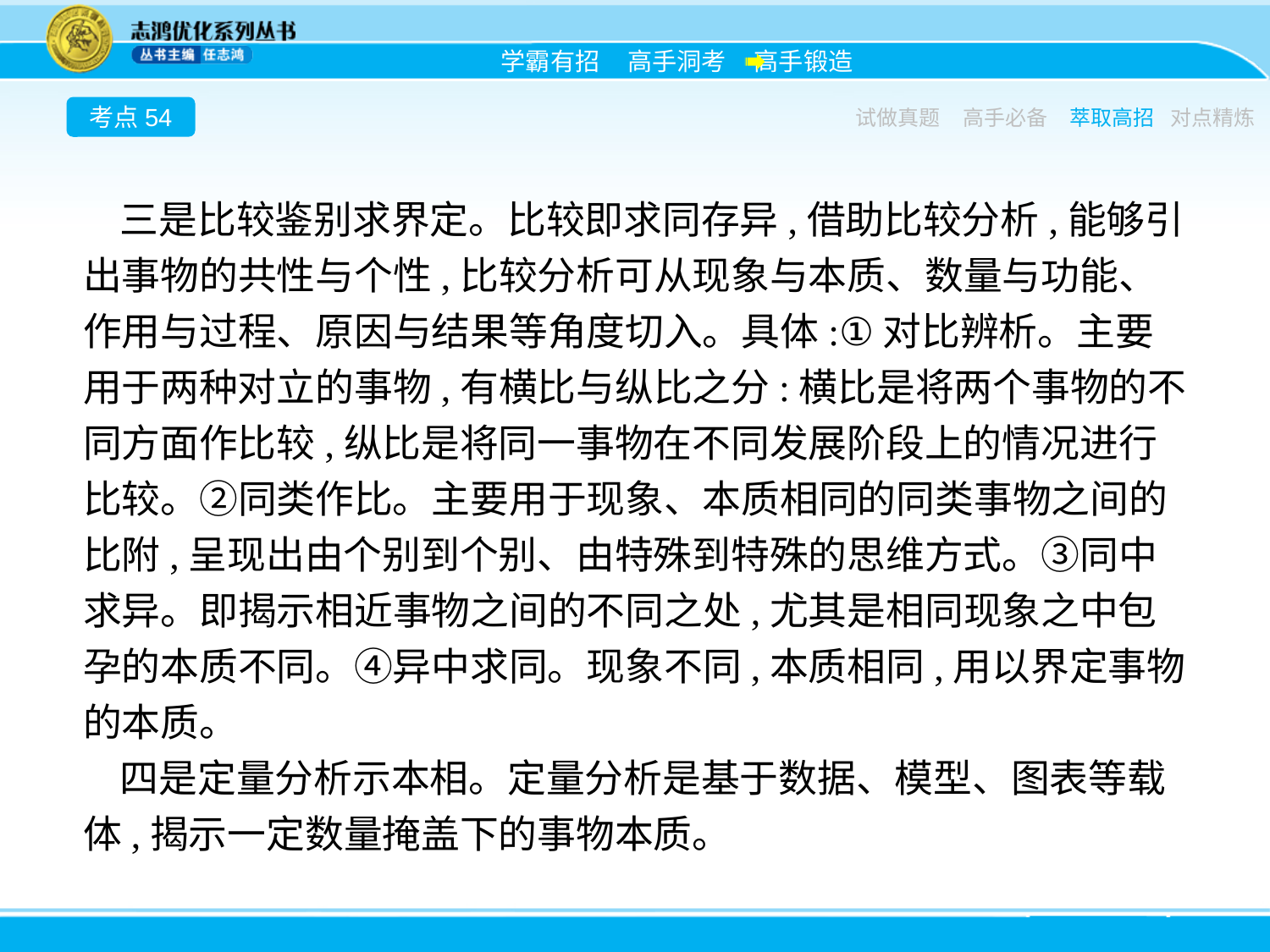

考点54
试做真题
高手必备
萃取高招
对点精炼
三是比较鉴别求界定。比较即求同存异,借助比较分析,能够引出事物的共性与个性,比较分析可从现象与本质、数量与功能、作用与过程、原因与结果等角度切入。具体:①对比辨析。主要用于两种对立的事物,有横比与纵比之分:横比是将两个事物的不同方面作比较,纵比是将同一事物在不同发展阶段上的情况进行比较。②同类作比。主要用于现象、本质相同的同类事物之间的比附,呈现出由个别到个别、由特殊到特殊的思维方式。③同中求异。即揭示相近事物之间的不同之处,尤其是相同现象之中包孕的本质不同。④异中求同。现象不同,本质相同,用以界定事物的本质。
四是定量分析示本相。定量分析是基于数据、模型、图表等载体,揭示一定数量掩盖下的事物本质。